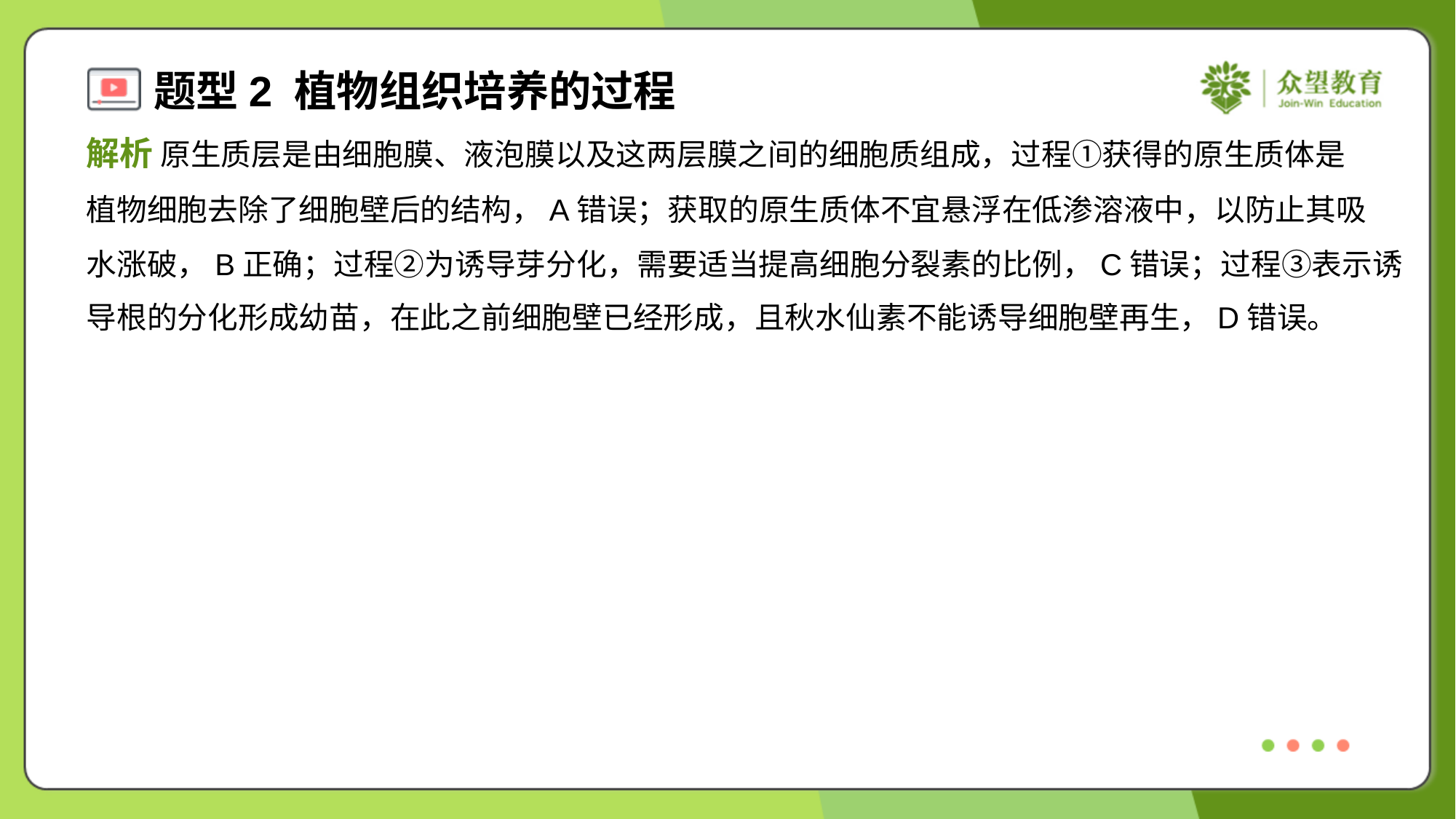

解析 原生质层是由细胞膜、液泡膜以及这两层膜之间的细胞质组成，过程①获得的原生质体是
植物细胞去除了细胞壁后的结构，A错误；获取的原生质体不宜悬浮在低渗溶液中，以防止其吸
水涨破，B正确；过程②为诱导芽分化，需要适当提高细胞分裂素的比例，C错误；过程③表示诱
导根的分化形成幼苗，在此之前细胞壁已经形成，且秋水仙素不能诱导细胞壁再生，D错误。